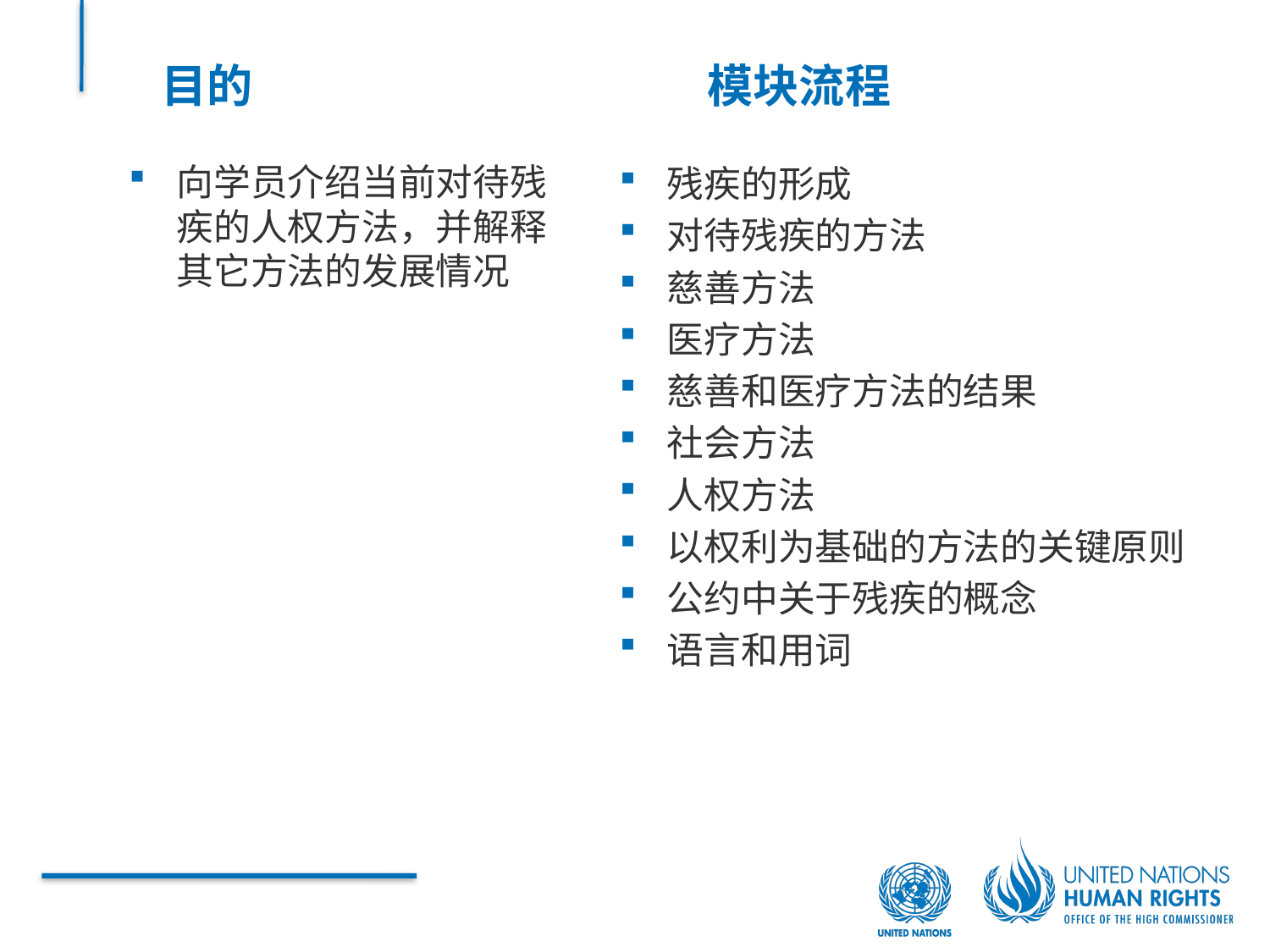

目的
模块流程
向学员介绍当前对待残疾的人权方法，并解释其它方法的发展情况
残疾的形成
对待残疾的方法
慈善方法
医疗方法
慈善和医疗方法的结果
社会方法
人权方法
以权利为基础的方法的关键原则
公约中关于残疾的概念
语言和用词